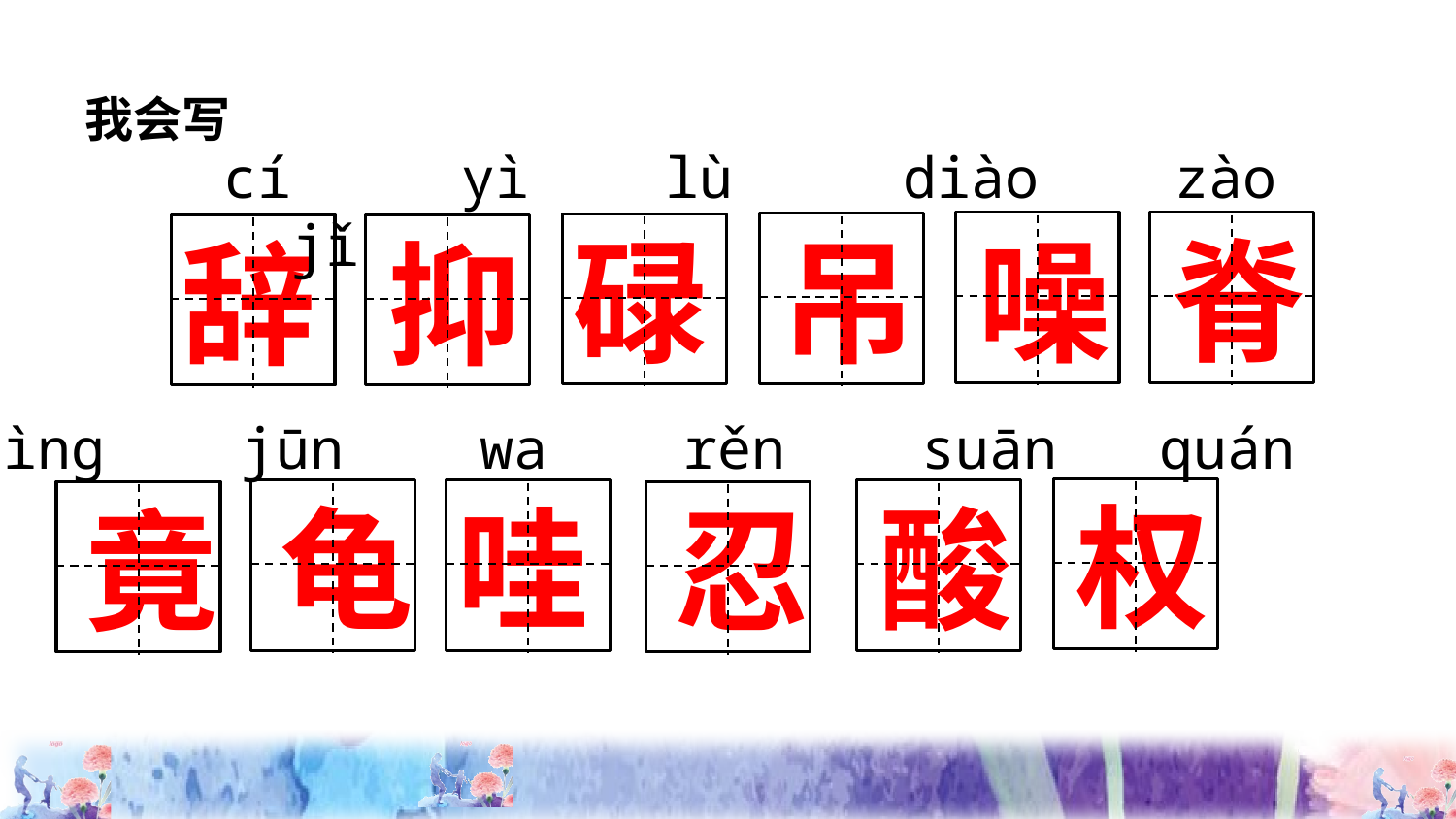

我会写

 cí     yì    lù     diào    zào    jǐ

噪
脊

吊
碌

辞
抑
 jìng    jūn    wa    rěn    suān   quán

权

酸
龟
哇

竟
忍